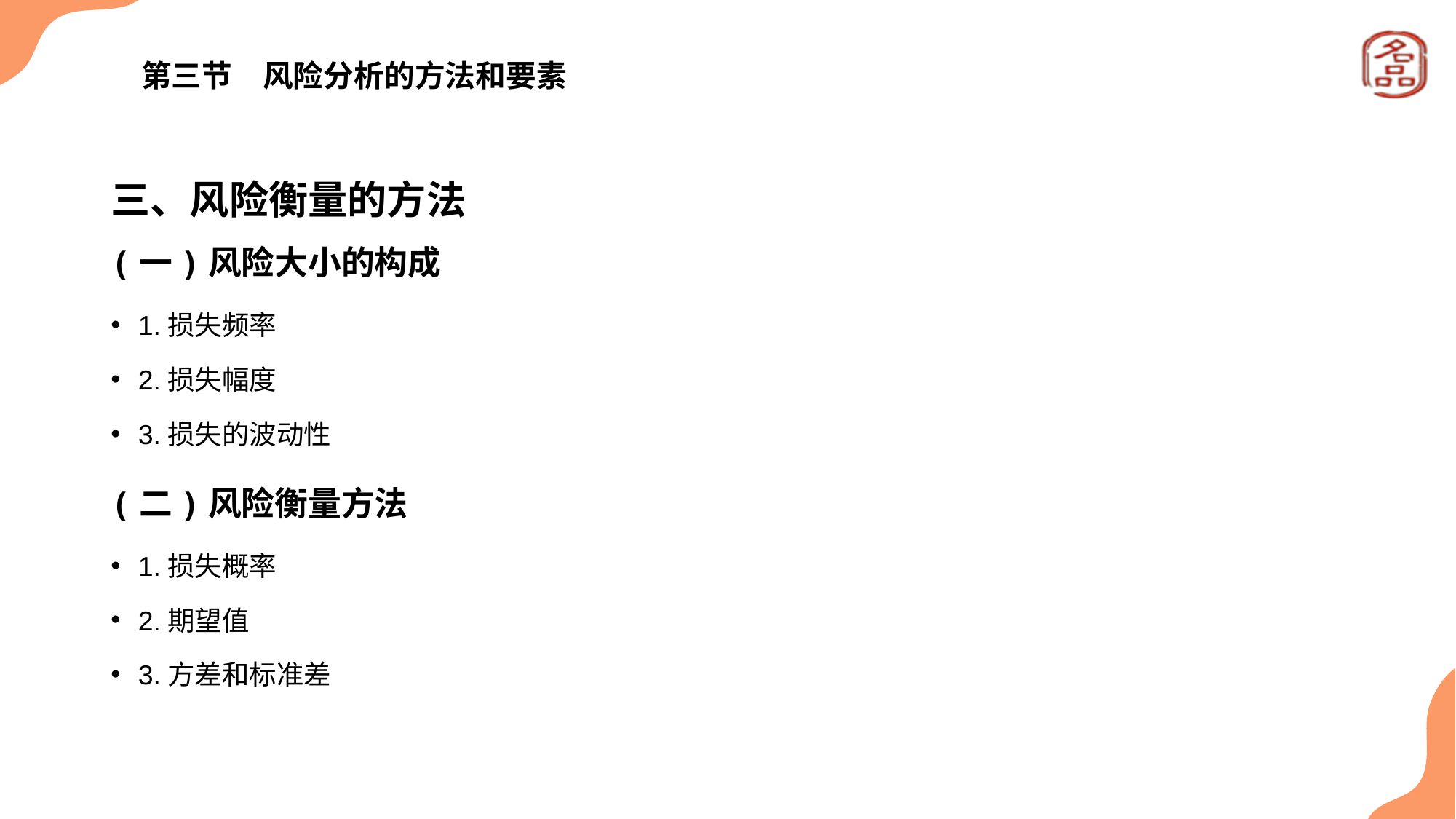

# 第三节　风险分析的方法和要素
三、风险衡量的方法
(一)风险大小的构成
1.损失频率
2.损失幅度
3.损失的波动性
(二)风险衡量方法
1.损失概率
2.期望值
3.方差和标准差